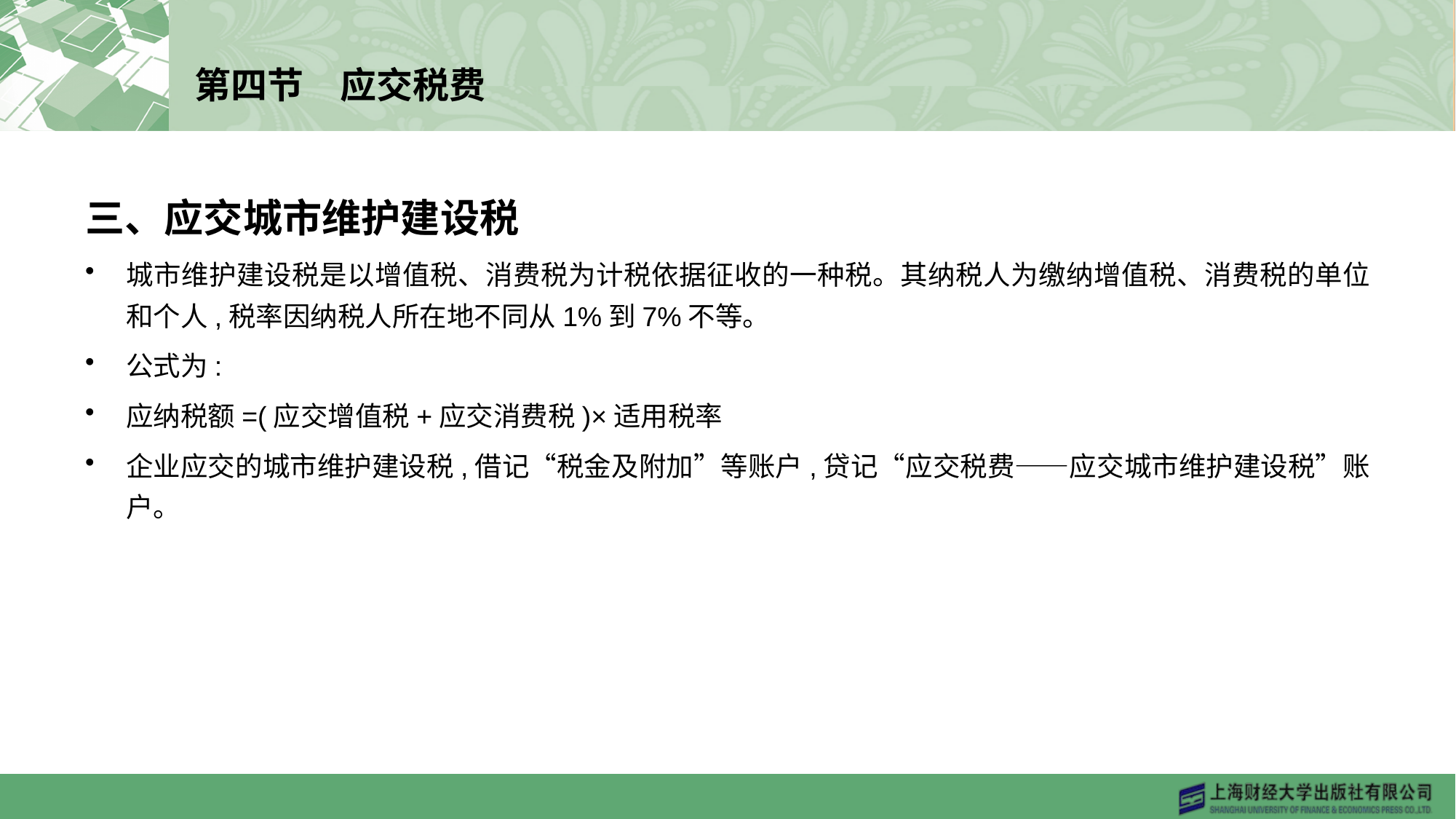

# 第四节　应交税费
三、应交城市维护建设税
城市维护建设税是以增值税、消费税为计税依据征收的一种税。其纳税人为缴纳增值税、消费税的单位和个人,税率因纳税人所在地不同从1%到7%不等。
公式为:
应纳税额=(应交增值税+应交消费税)×适用税率
企业应交的城市维护建设税,借记“税金及附加”等账户,贷记“应交税费——应交城市维护建设税”账户。